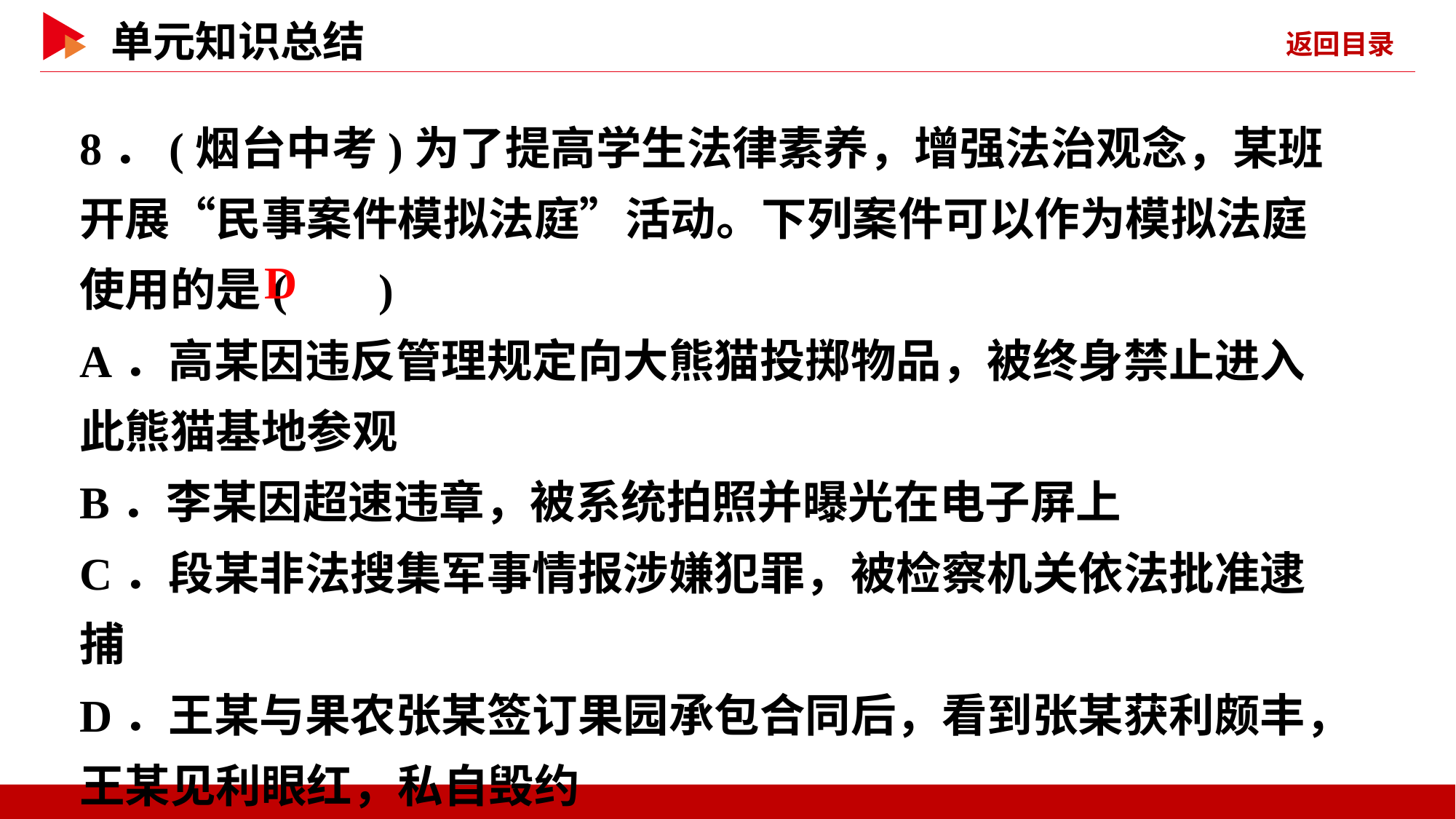

8．(烟台中考)为了提高学生法律素养，增强法治观念，某班开展“民事案件模拟法庭”活动。下列案件可以作为模拟法庭使用的是(        )
A．高某因违反管理规定向大熊猫投掷物品，被终身禁止进入此熊猫基地参观
B．李某因超速违章，被系统拍照并曝光在电子屏上
C．段某非法搜集军事情报涉嫌犯罪，被检察机关依法批准逮捕
D．王某与果农张某签订果园承包合同后，看到张某获利颇丰，王某见利眼红，私自毁约
   D